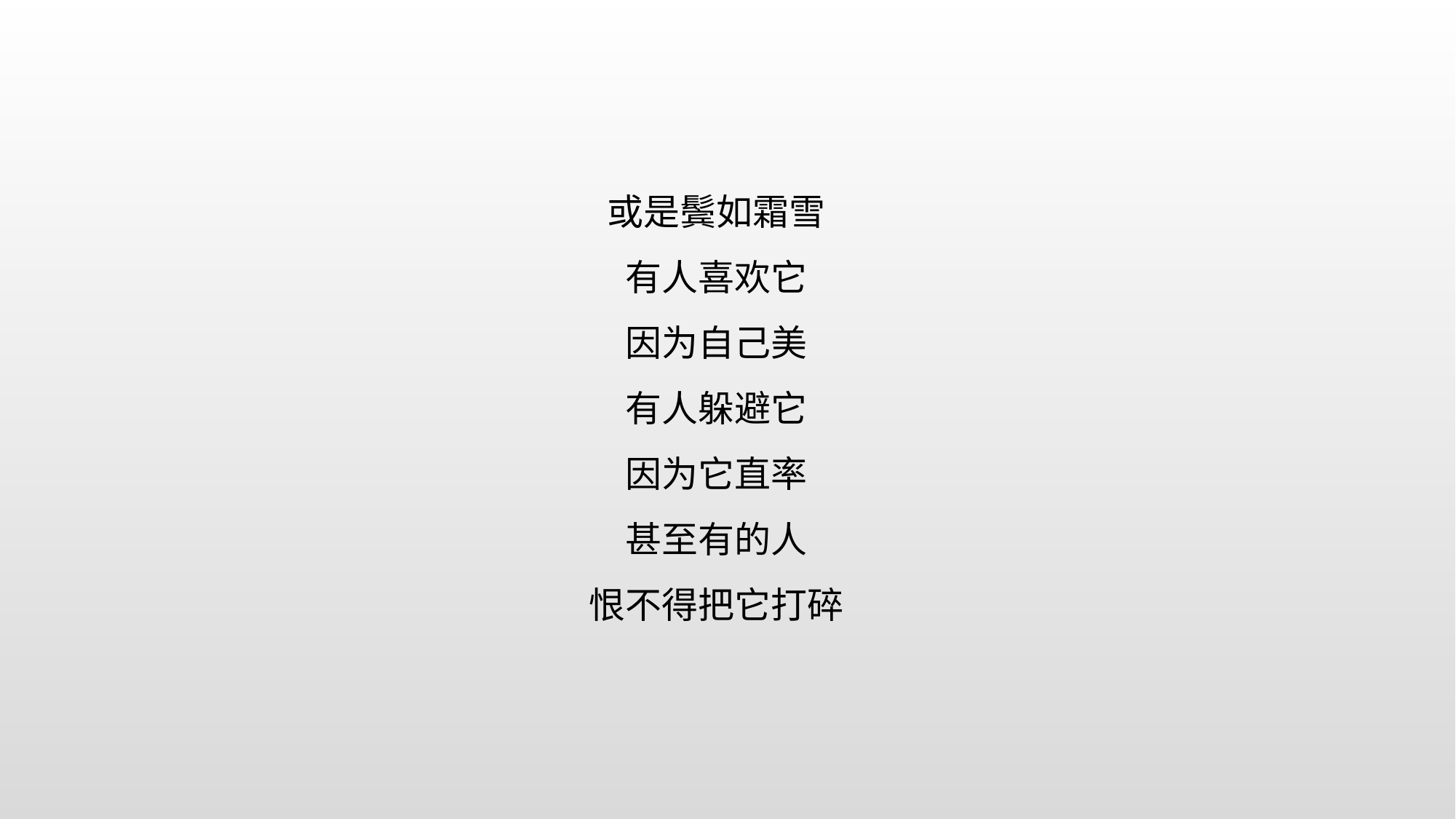

或是鬓如霜雪
有人喜欢它
因为自己美
有人躲避它
因为它直率
甚至有的人
恨不得把它打碎